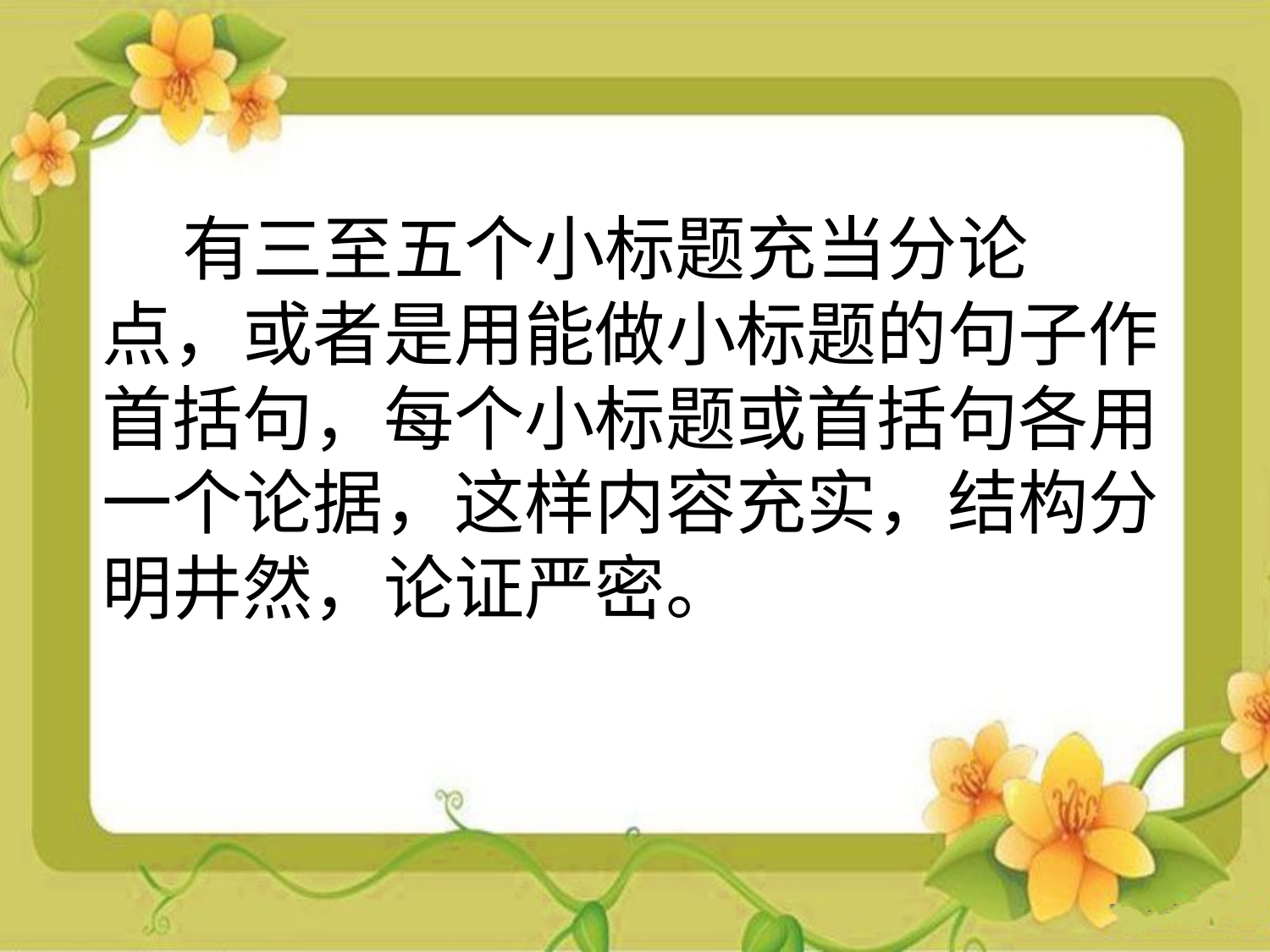

有三至五个小标题充当分论点，或者是用能做小标题的句子作首括句，每个小标题或首括句各用一个论据，这样内容充实，结构分明井然，论证严密。